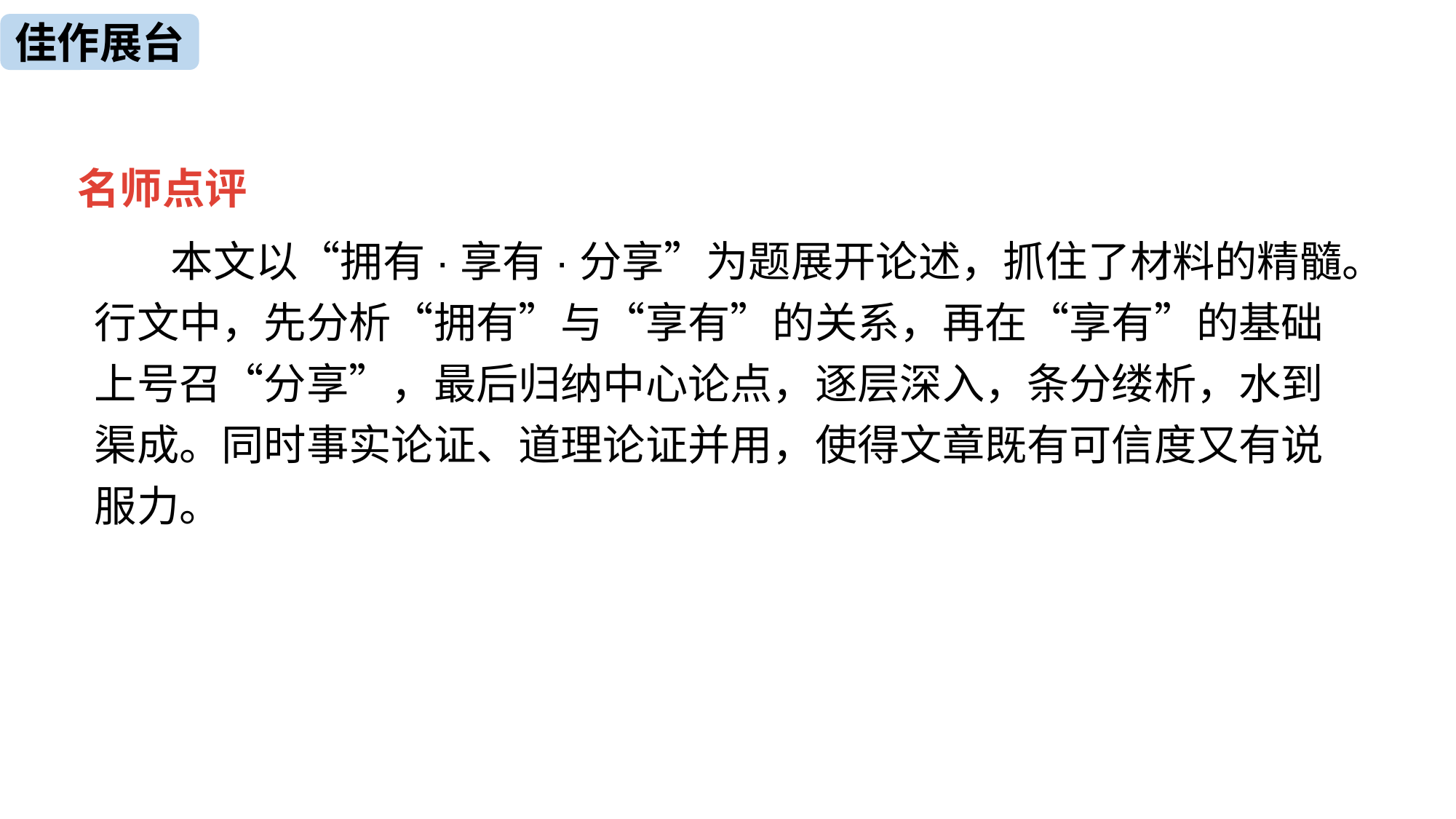

佳作展台
名师点评
       本文以“拥有·享有·分享”为题展开论述，抓住了材料的精髓。行文中，先分析“拥有”与“享有”的关系，再在“享有”的基础上号召“分享”，最后归纳中心论点，逐层深入，条分缕析，水到渠成。同时事实论证、道理论证并用，使得文章既有可信度又有说服力。